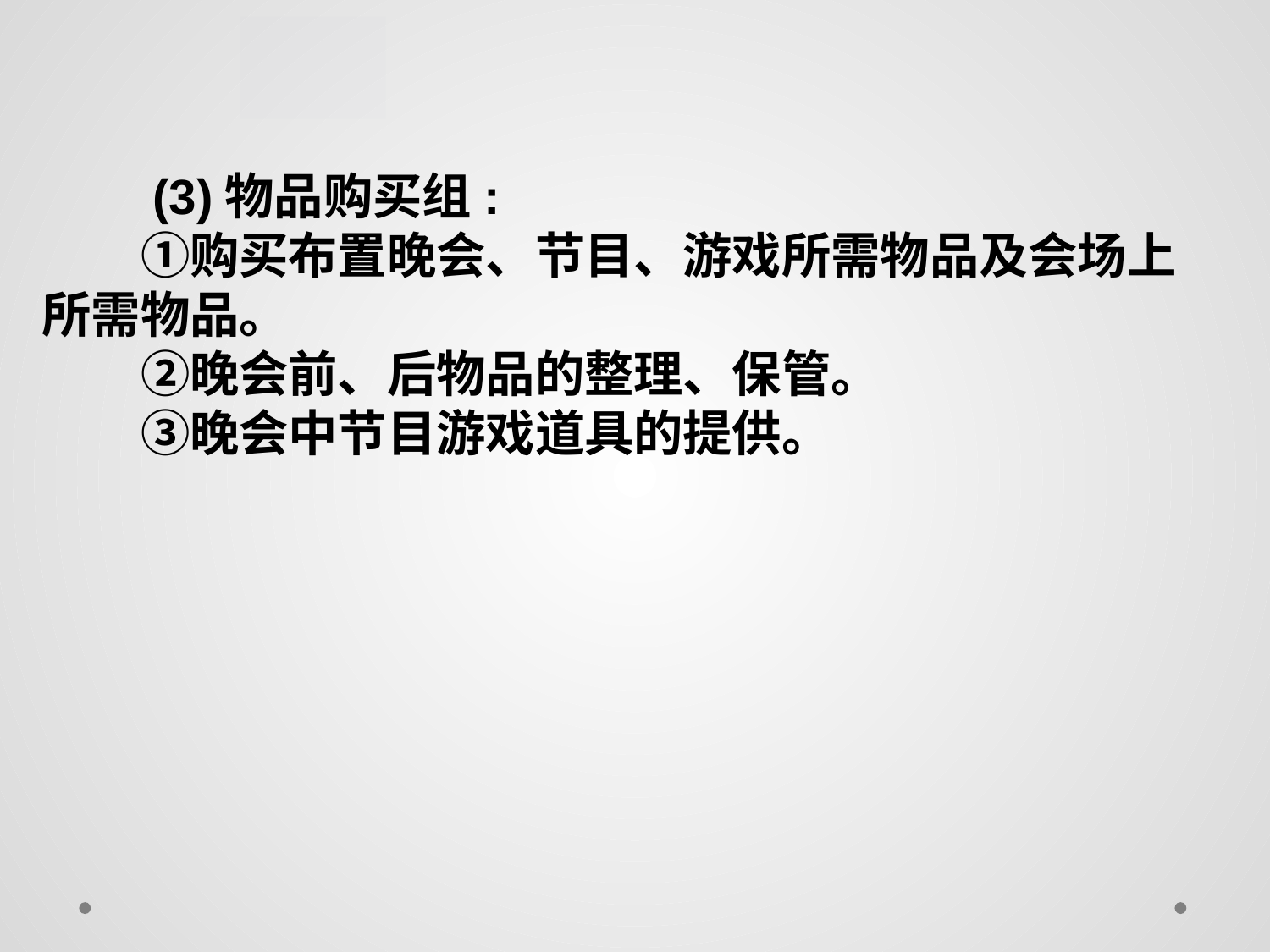

(3)物品购买组:
　　①购买布置晚会、节目、游戏所需物品及会场上所需物品。
　　②晚会前、后物品的整理、保管。
　　③晚会中节目游戏道具的提供。